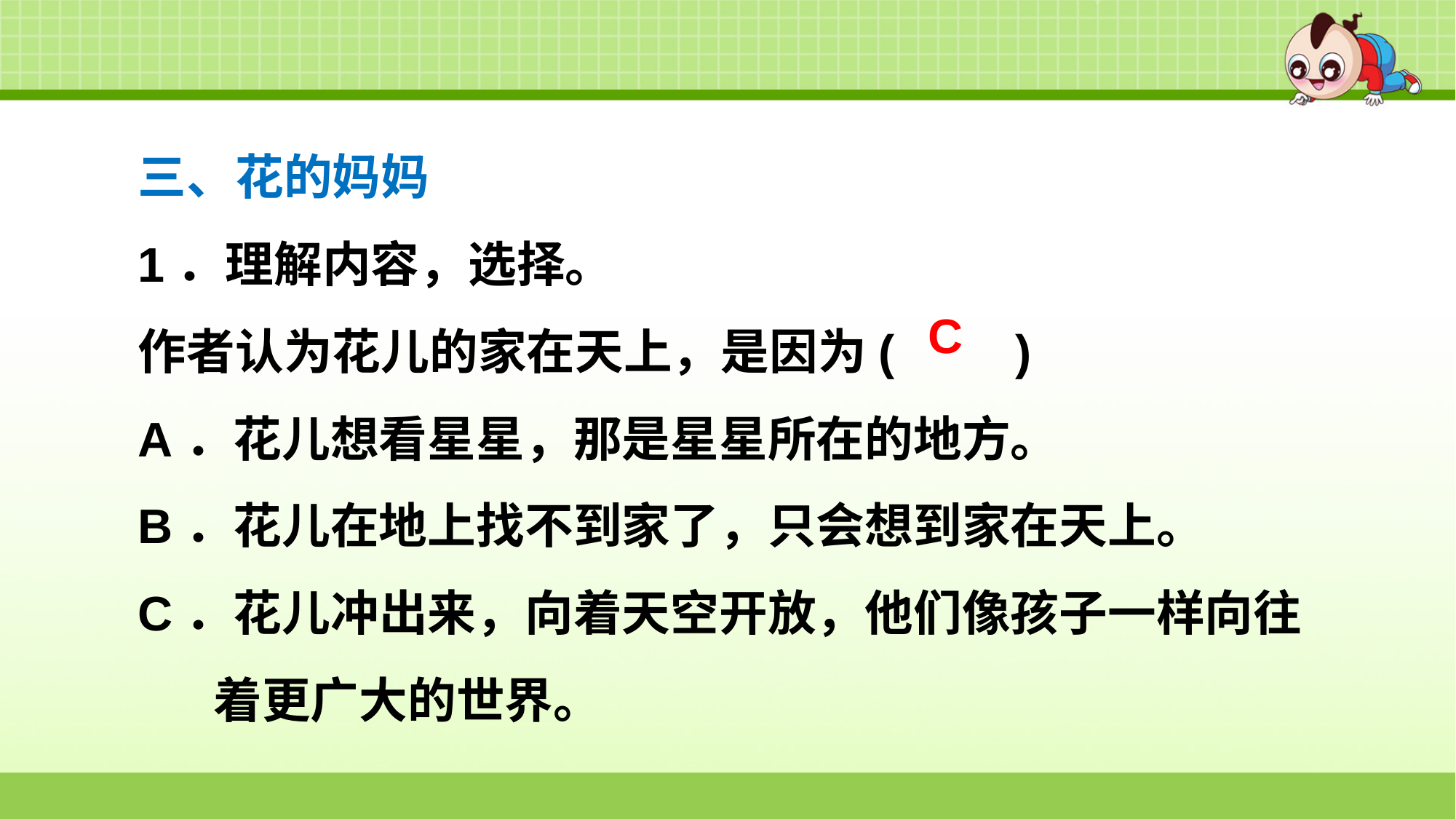

三、花的妈妈
1．理解内容，选择。
作者认为花儿的家在天上，是因为(　　)
A．花儿想看星星，那是星星所在的地方。
B．花儿在地上找不到家了，只会想到家在天上。
C．花儿冲出来，向着天空开放，他们像孩子一样向往着更广大的世界。
C